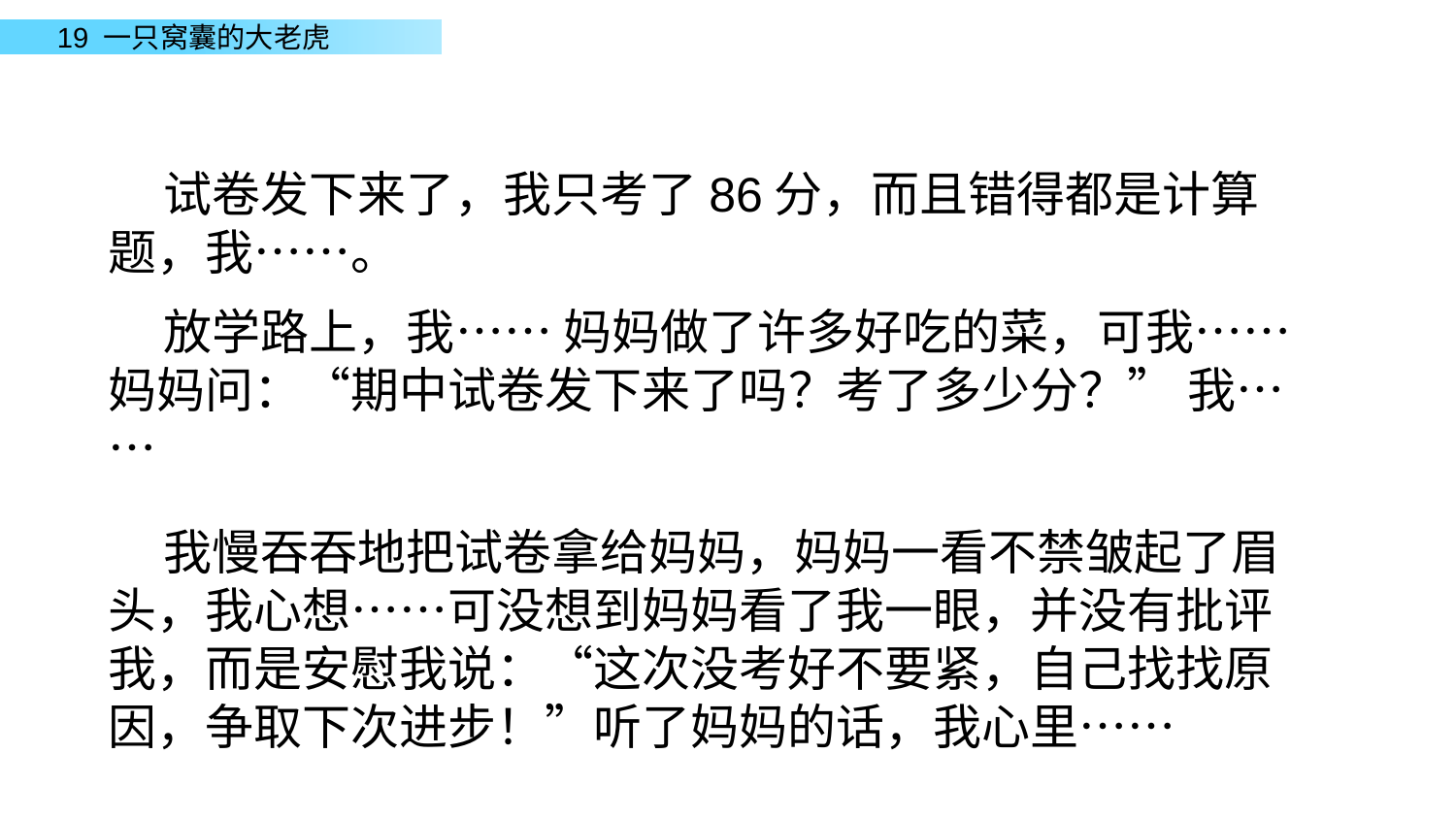

试卷发下来了，我只考了86分，而且错得都是计算题，我……。
    放学路上，我…… 妈妈做了许多好吃的菜，可我…… 妈妈问：“期中试卷发下来了吗？考了多少分？” 我……
    我慢吞吞地把试卷拿给妈妈，妈妈一看不禁皱起了眉头，我心想……可没想到妈妈看了我一眼，并没有批评我，而是安慰我说：“这次没考好不要紧，自己找找原因，争取下次进步！”听了妈妈的话，我心里……